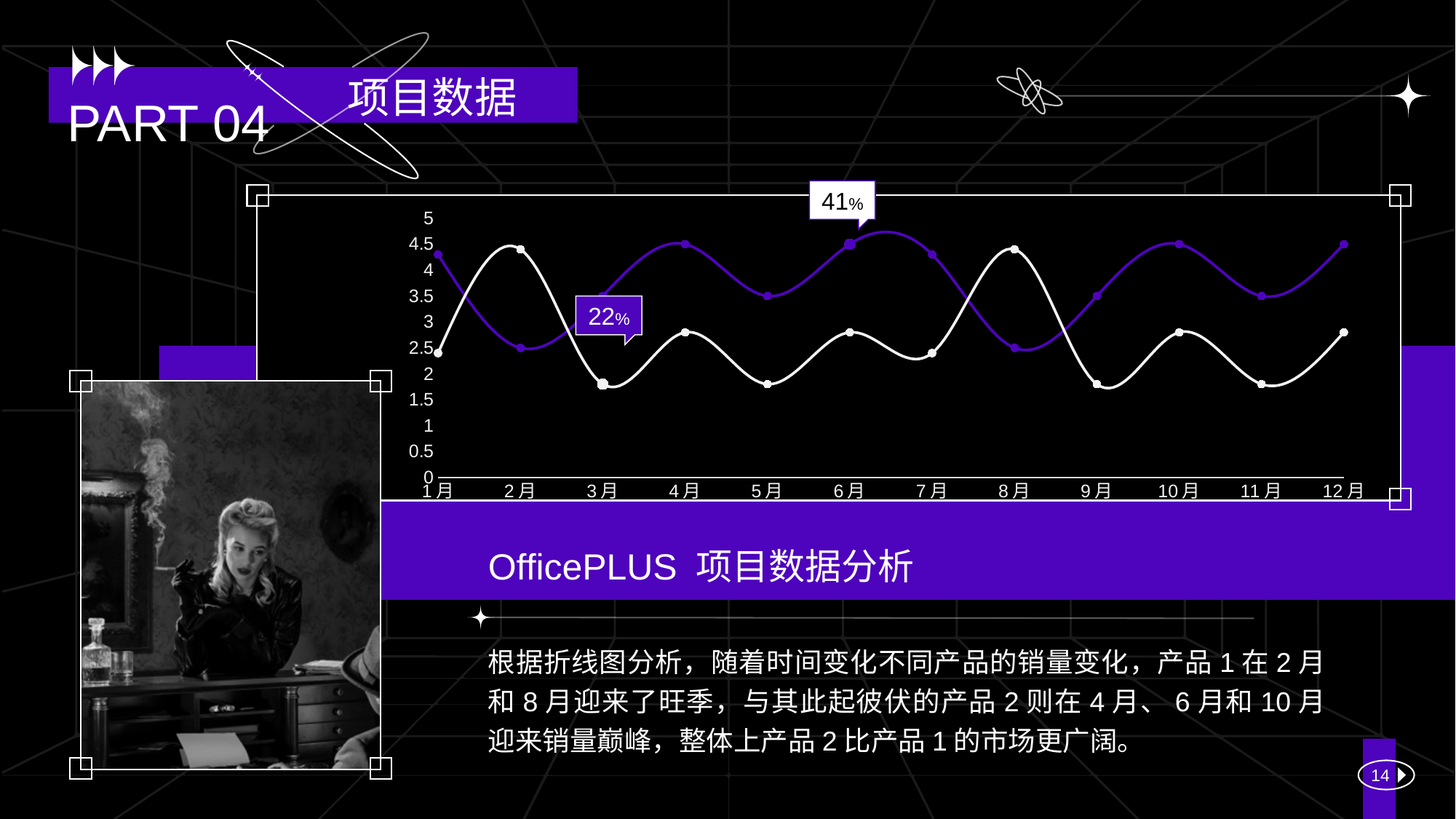

项目数据
PART 04

41%

### Chart

| Category | 系列 1 | 系列 2 |
|---|---|---|
| 1月 | 4.3 | 2.4 |
| 2月 | 2.5 | 4.4 |
| 3月 | 3.5 | 1.8 |
| 4月 | 4.5 | 2.8 |
| 5月 | 3.5 | 1.8 |
| 6月 | 4.5 | 2.8 |
| 7月 | 4.3 | 2.4 |
| 8月 | 2.5 | 4.4 |
| 9月 | 3.5 | 1.8 |
| 10月 | 4.5 | 2.8 |
| 11月 | 3.5 | 1.8 |
| 12月 | 4.5 | 2.8 |
22%

OfficePLUS 项目数据分析

根据折线图分析，随着时间变化不同产品的销量变化，产品1在2月和8月迎来了旺季，与其此起彼伏的产品2则在4月、6月和10月迎来销量巅峰，整体上产品2比产品1的市场更广阔。
14